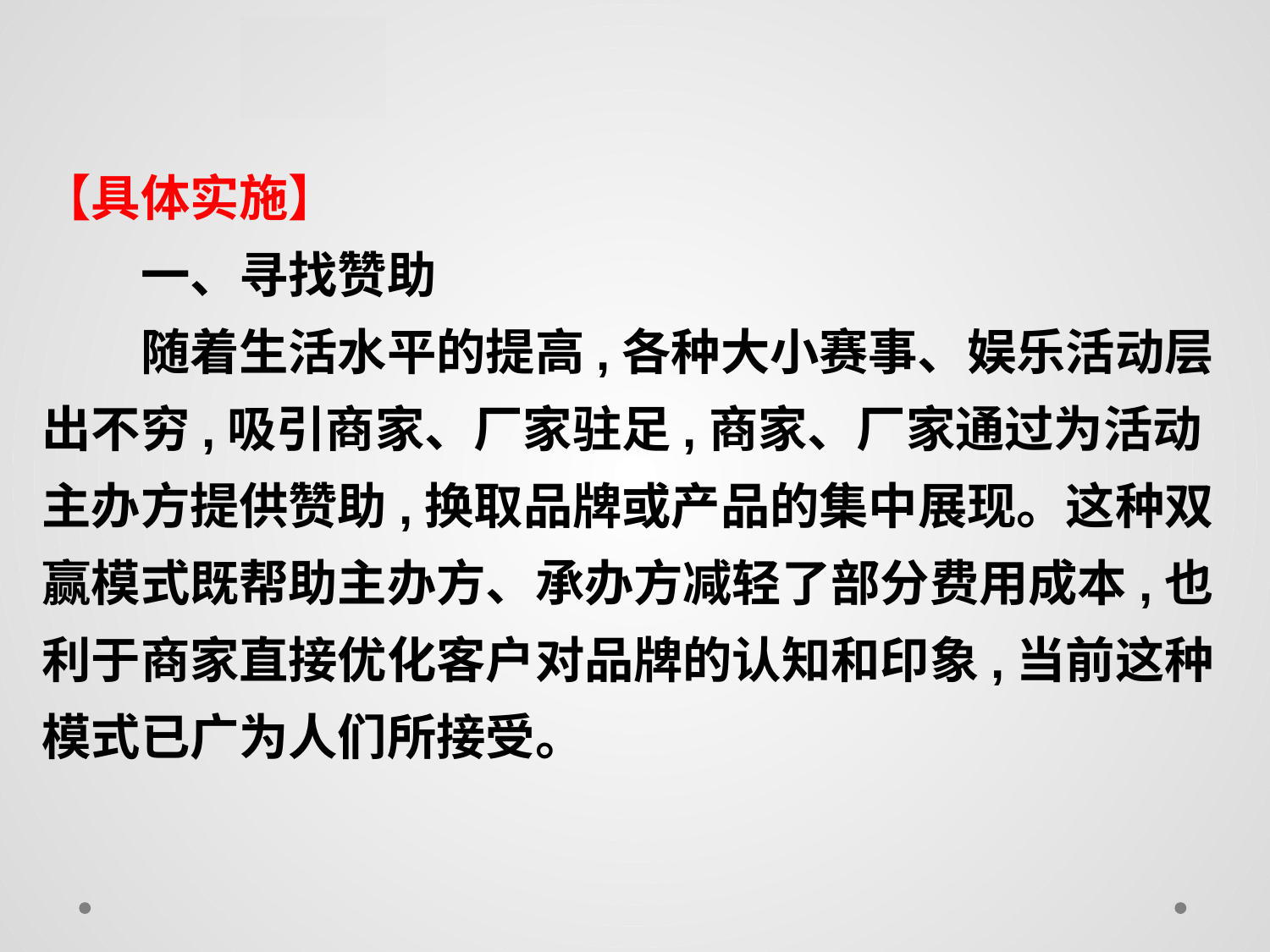

【具体实施】
　　一、寻找赞助
　　随着生活水平的提高,各种大小赛事、娱乐活动层出不穷,吸引商家、厂家驻足,商家、厂家通过为活动主办方提供赞助,换取品牌或产品的集中展现。这种双赢模式既帮助主办方、承办方减轻了部分费用成本,也利于商家直接优化客户对品牌的认知和印象,当前这种模式已广为人们所接受。